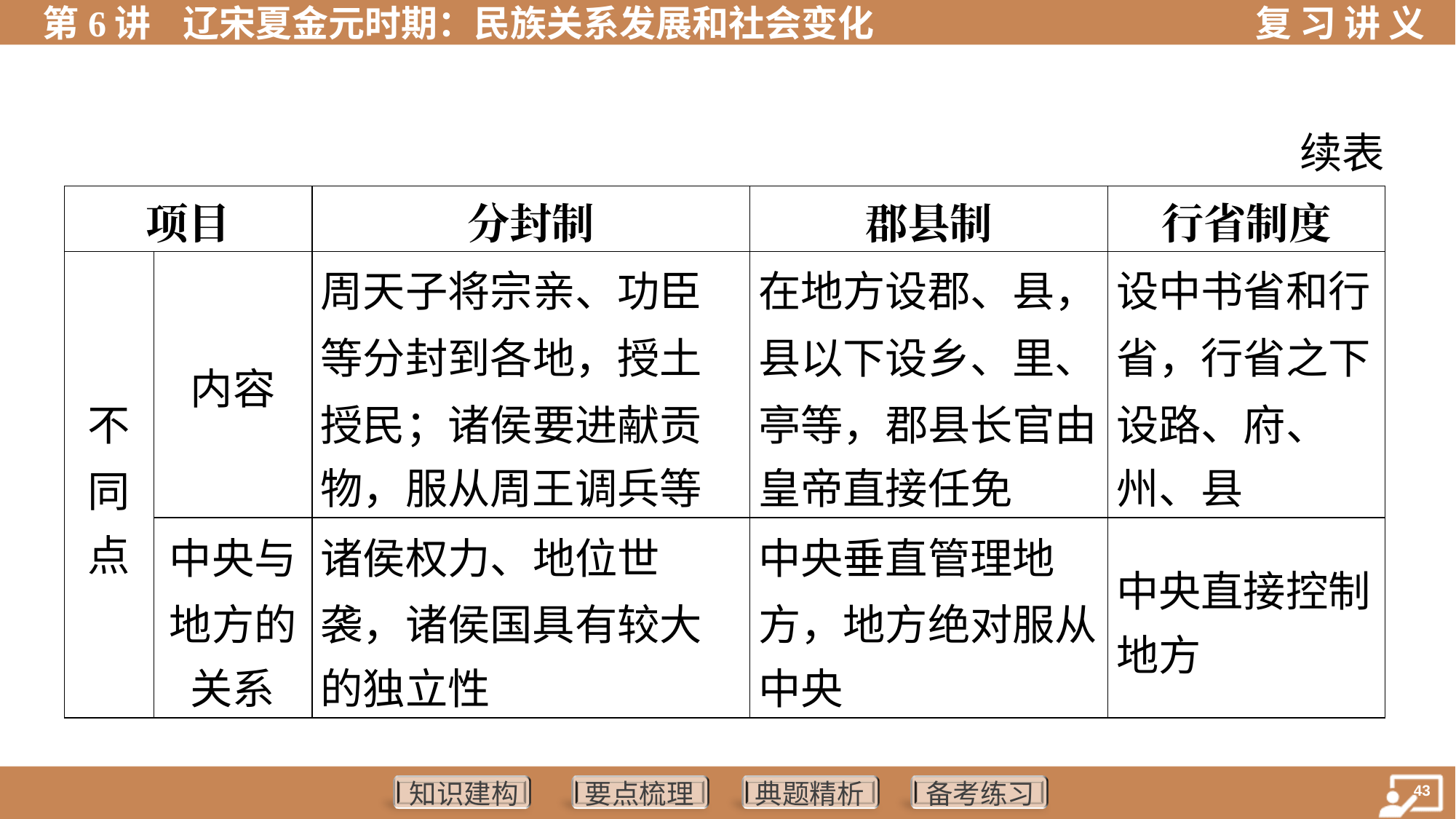

续表
| 项目 |  | 分封制 | 郡县制 | 行省制度 |
| --- | --- | --- | --- | --- |
| 不 同 点 | 内容 | 周天子将宗亲、功臣 等分封到各地，授土 授民；诸侯要进献贡 物，服从周王调兵等 | 在地方设郡、县， 县以下设乡、里、 亭等，郡县长官由 皇帝直接任免 | 设中书省和行 省，行省之下 设路、府、 州、县 |
|  | 中央与 地方的 关系 | 诸侯权力、地位世 袭，诸侯国具有较大 的独立性 | 中央垂直管理地 方，地方绝对服从 中央 | 中央直接控制 地方 |